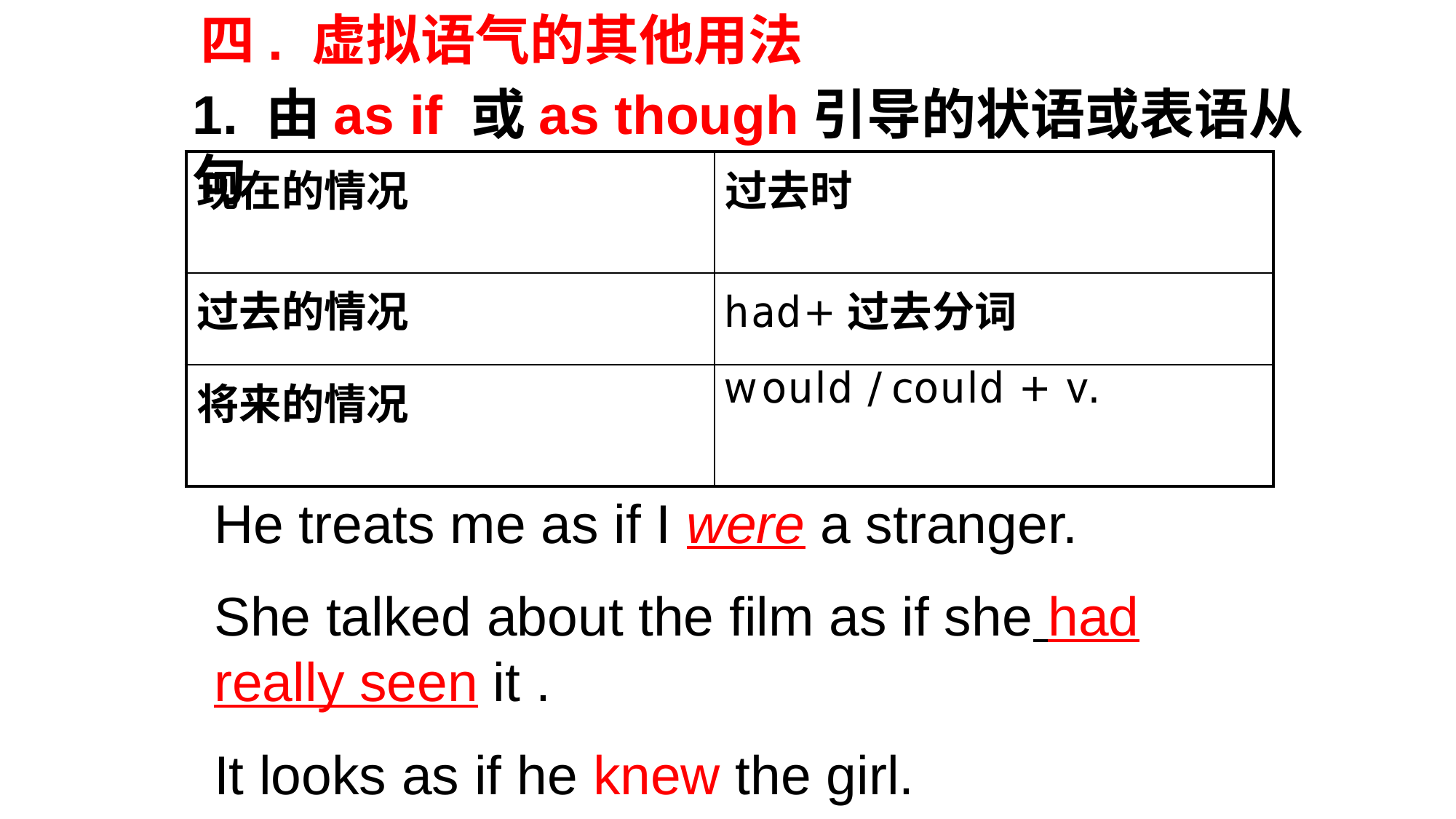

四. 虚拟语气的其他用法
1. 由as if 或as though引导的状语或表语从句
| 现在的情况 | 过去时 |
| --- | --- |
| 过去的情况 | had+过去分词 |
| 将来的情况 | would /could + v. |
He treats me as if I were a stranger.
She talked about the film as if she had really seen it .
It looks as if he knew the girl.